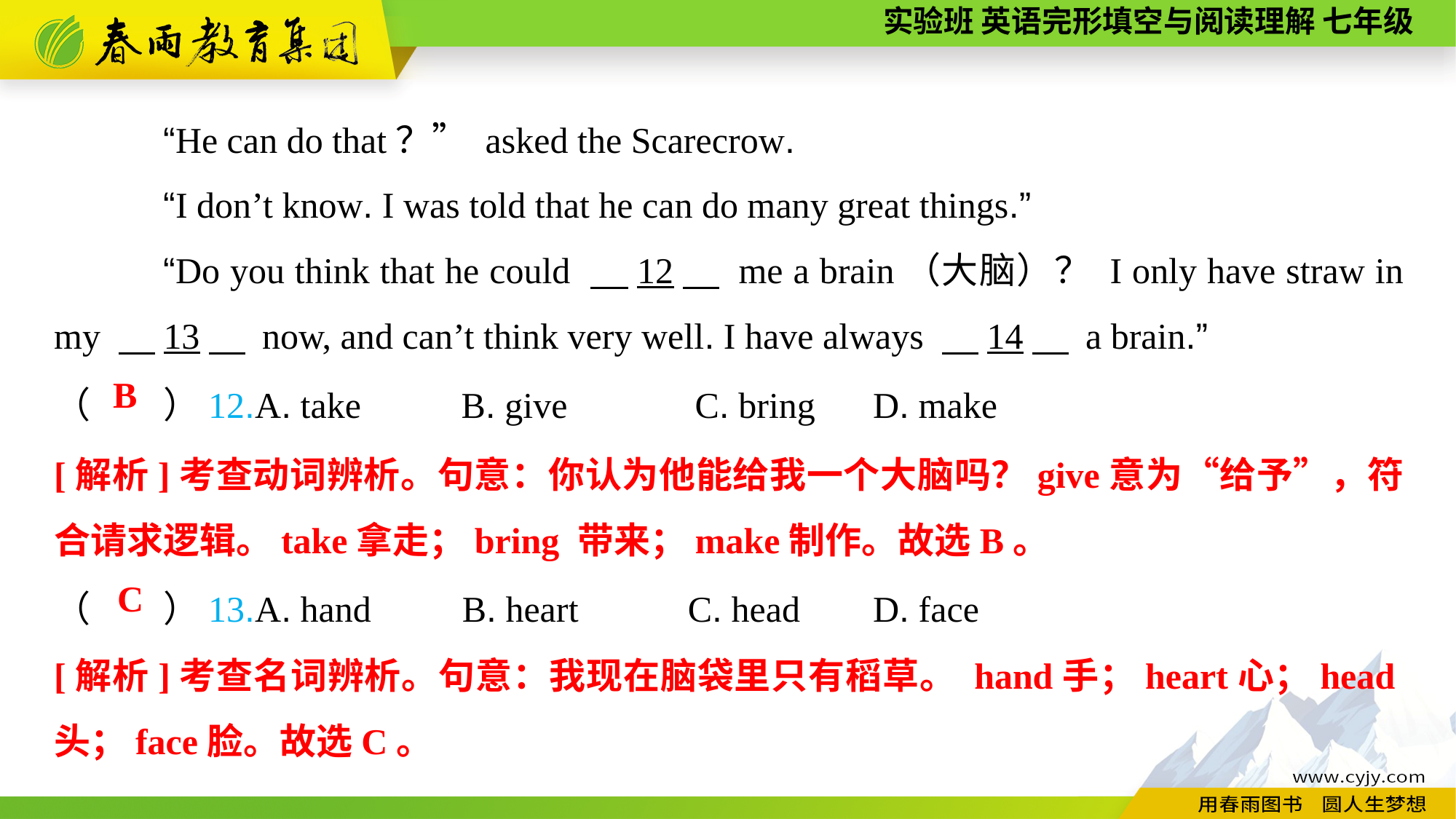

“He can do that？” asked the Scarecrow.
“I don’t know. I was told that he can do many great things.”
“Do you think that he could 　12　 me a brain（大脑）？ I only have straw in my 　13　 now, and can’t think very well. I have always 　14　 a brain.”
（　　）12.A. take           B. give              C. bring	      D. make
B
[解析]考查动词辨析。句意：你认为他能给我一个大脑吗？give意为“给予”，符合请求逻辑。take拿走；bring 带来；make制作。故选B。
（　　）13.A. hand          B. heart            C. head	      D. face
C
[解析]考查名词辨析。句意：我现在脑袋里只有稻草。 hand手；heart心；head头；face脸。故选C。